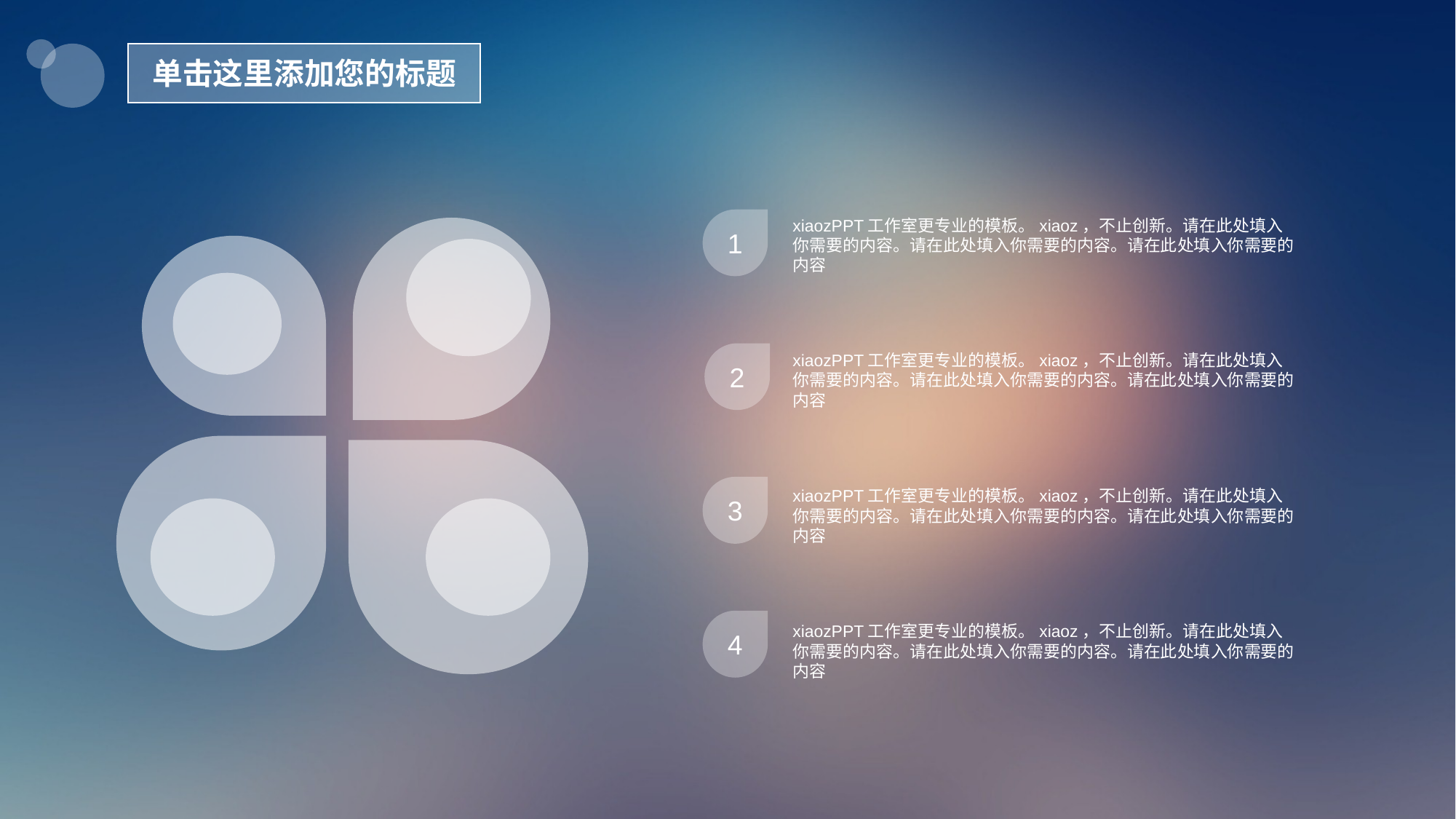

单击这里添加您的标题
1
xiaozPPT工作室更专业的模板。xiaoz，不止创新。请在此处填入你需要的内容。请在此处填入你需要的内容。请在此处填入你需要的内容

2
xiaozPPT工作室更专业的模板。xiaoz，不止创新。请在此处填入你需要的内容。请在此处填入你需要的内容。请在此处填入你需要的内容

3
xiaozPPT工作室更专业的模板。xiaoz，不止创新。请在此处填入你需要的内容。请在此处填入你需要的内容。请在此处填入你需要的内容

4
xiaozPPT工作室更专业的模板。xiaoz，不止创新。请在此处填入你需要的内容。请在此处填入你需要的内容。请在此处填入你需要的内容